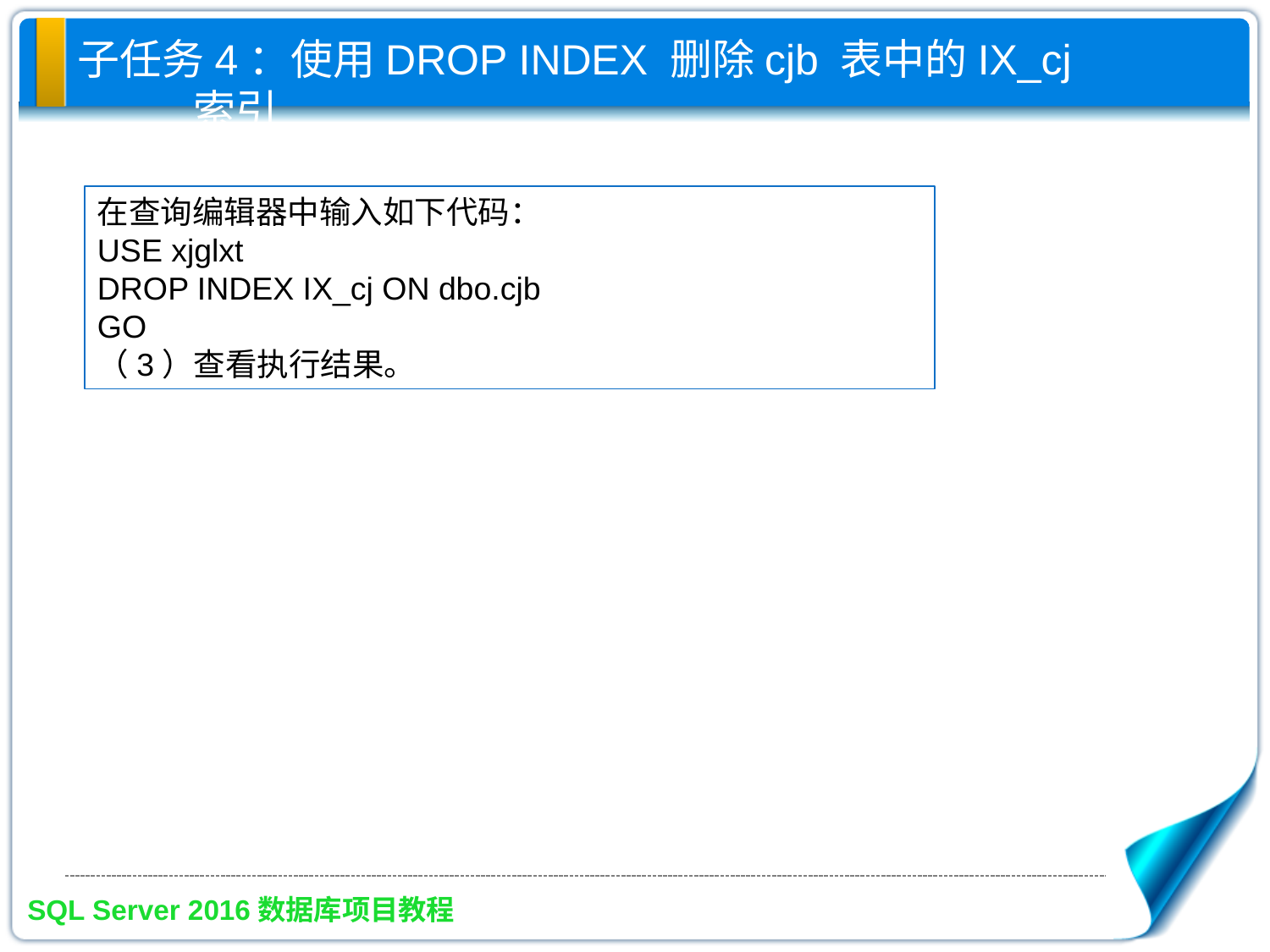

子任务4：使用DROP INDEX 删除cjb 表中的IX_cj 索引
在查询编辑器中输入如下代码：
USE xjglxt
DROP INDEX IX_cj ON dbo.cjb
GO
（3）查看执行结果。